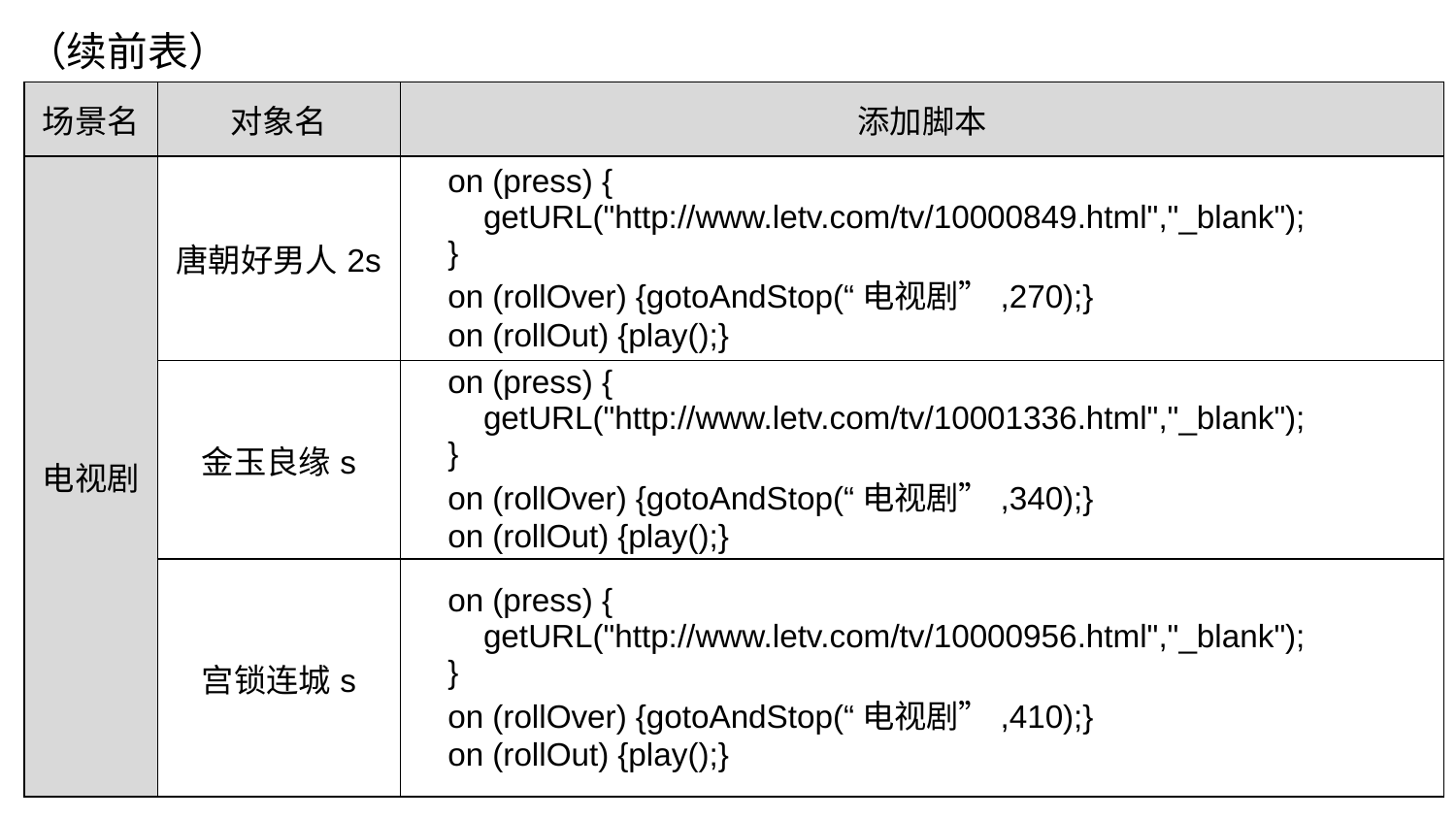

（续前表）
| 场景名 | 对象名 | 添加脚本 |
| --- | --- | --- |
| 电视剧 | 唐朝好男人2s | on (press) { getURL("http://www.letv.com/tv/10000849.html","\_blank"); } on (rollOver) {gotoAndStop(“电视剧”,270);} on (rollOut) {play();} |
|  | 金玉良缘s | on (press) { getURL("http://www.letv.com/tv/10001336.html","\_blank"); } on (rollOver) {gotoAndStop(“电视剧”,340);} on (rollOut) {play();} |
|  | 宫锁连城s | on (press) { getURL("http://www.letv.com/tv/10000956.html","\_blank"); } on (rollOver) {gotoAndStop(“电视剧”,410);} on (rollOut) {play();} |